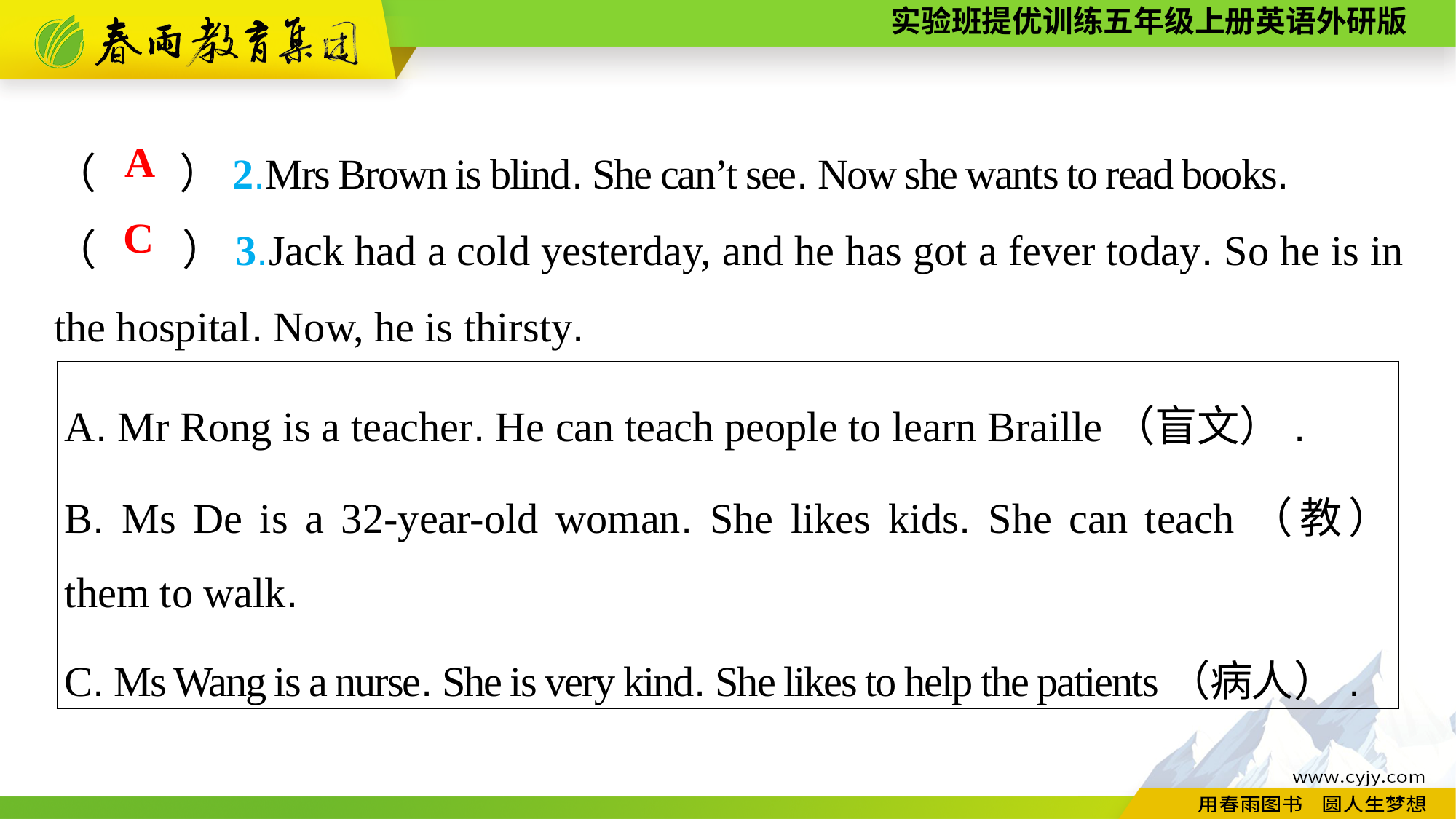

（　　）2.Mrs Brown is blind. She can’t see. Now she wants to read books.
（　　）3.Jack had a cold yesterday, and he has got a fever today. So he is in the hospital. Now, he is thirsty.
A
C
| A. Mr Rong is a teacher. He can teach people to learn Braille（盲文）. B. Ms De is a 32-year-old woman. She likes kids. She can teach（教） them to walk. C. Ms Wang is a nurse. She is very kind. She likes to help the patients（病人）. |
| --- |